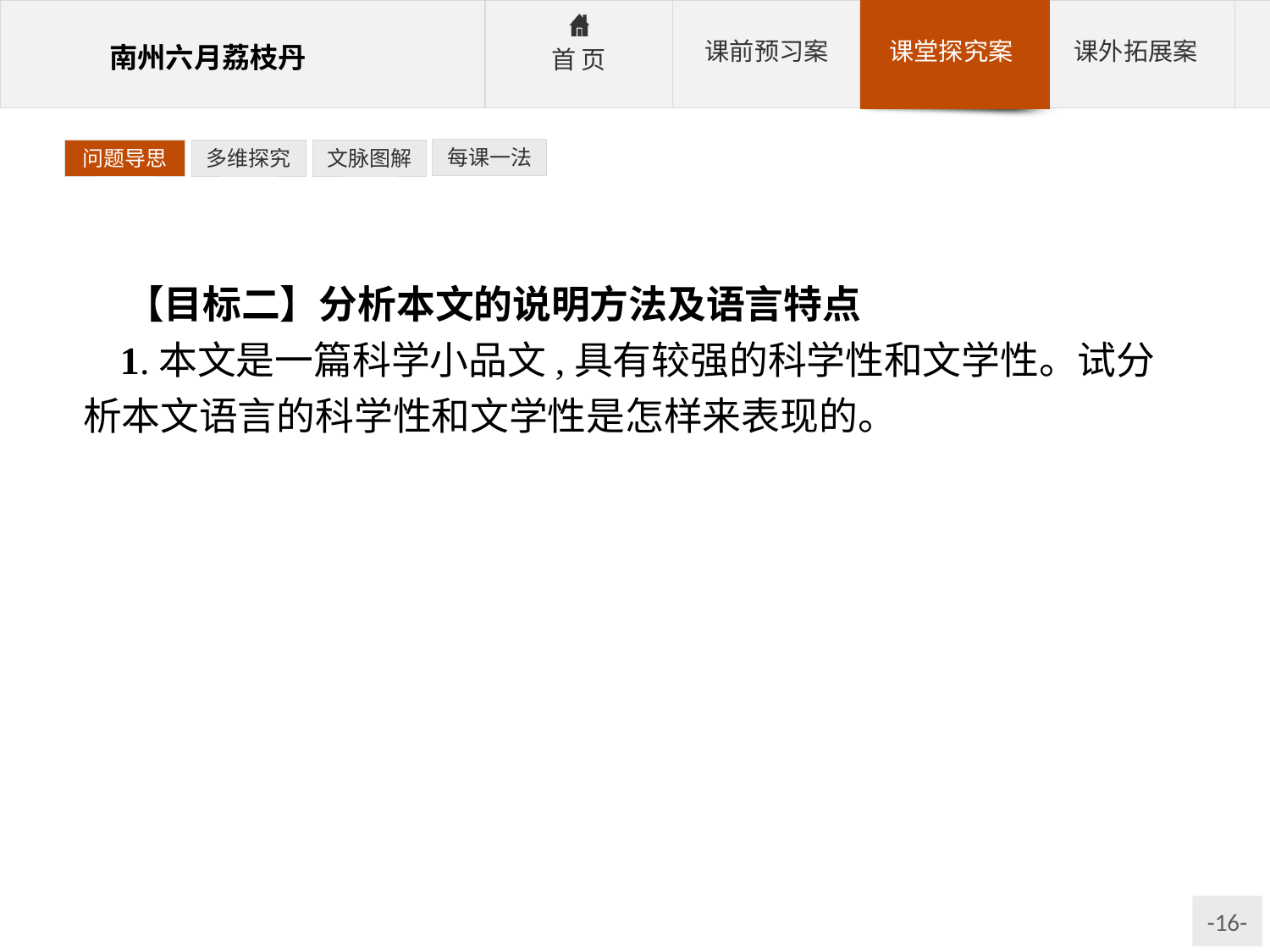

每课一法
问题导思
多维探究
文脉图解
【目标二】分析本文的说明方法及语言特点
1.本文是一篇科学小品文,具有较强的科学性和文学性。试分析本文语言的科学性和文学性是怎样来表现的。
参考答案:(1)科学性:①严密、准确、简洁的说明性语言。②确数、约数的运用。③举例子、下定义、配图表、作比较等说明方法的使用。
(2)文学性:①引用古诗文、史料、故事。②运用描写、打比方等说明方法,使表达生动形象,凸显文采。